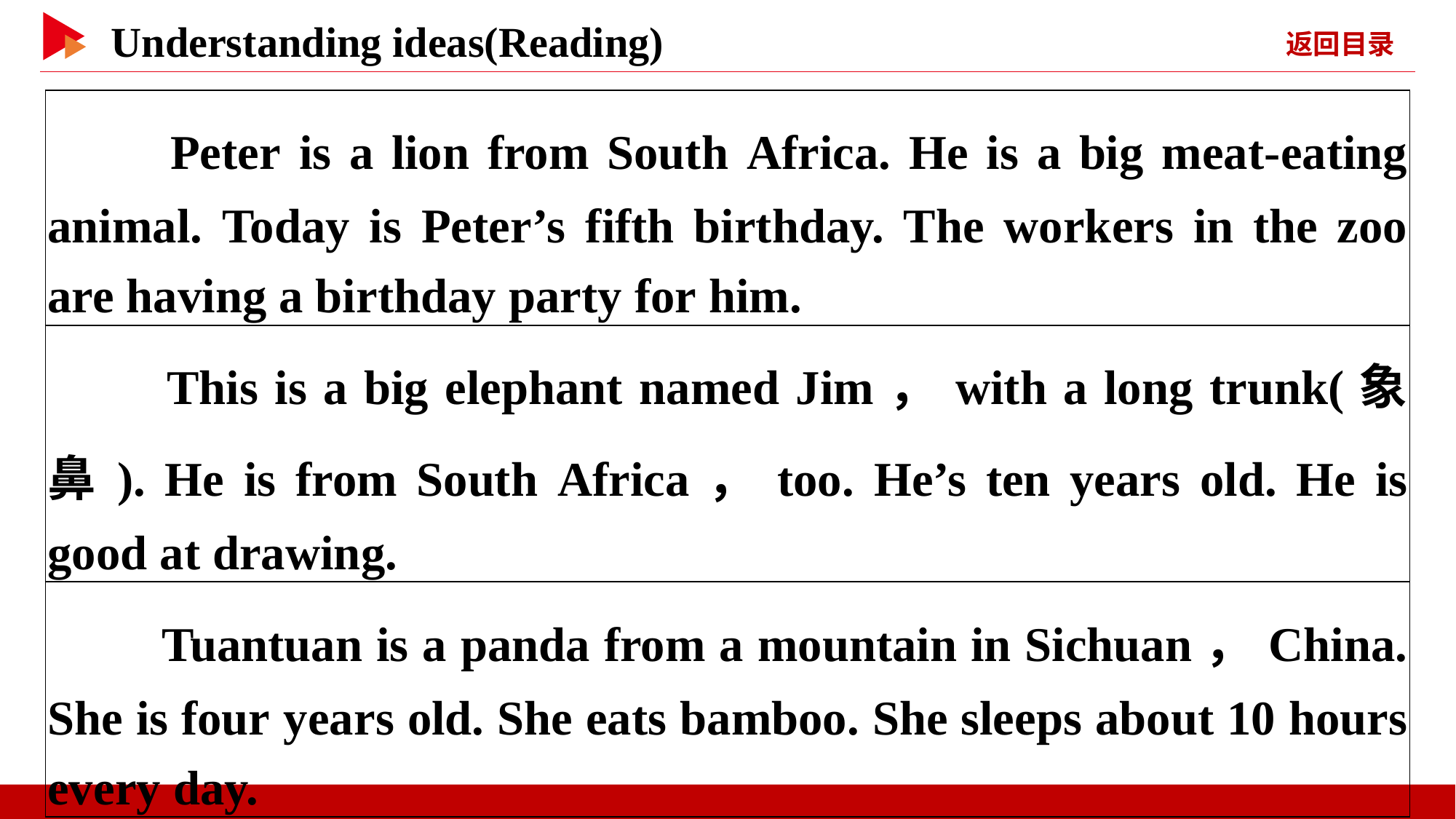

| Peter is a lion from South Africa. He is a big meat-eating animal. Today is Peter’s fifth birthday. The workers in the zoo are having a birthday party for him. |
| --- |
| This is a big elephant named Jim，with a long trunk(象鼻). He is from South Africa，too. He’s ten years old. He is good at drawing. |
| Tuantuan is a panda from a mountain in Sichuan，China. She is four years old. She eats bamboo. She sleeps about 10 hours every day. |